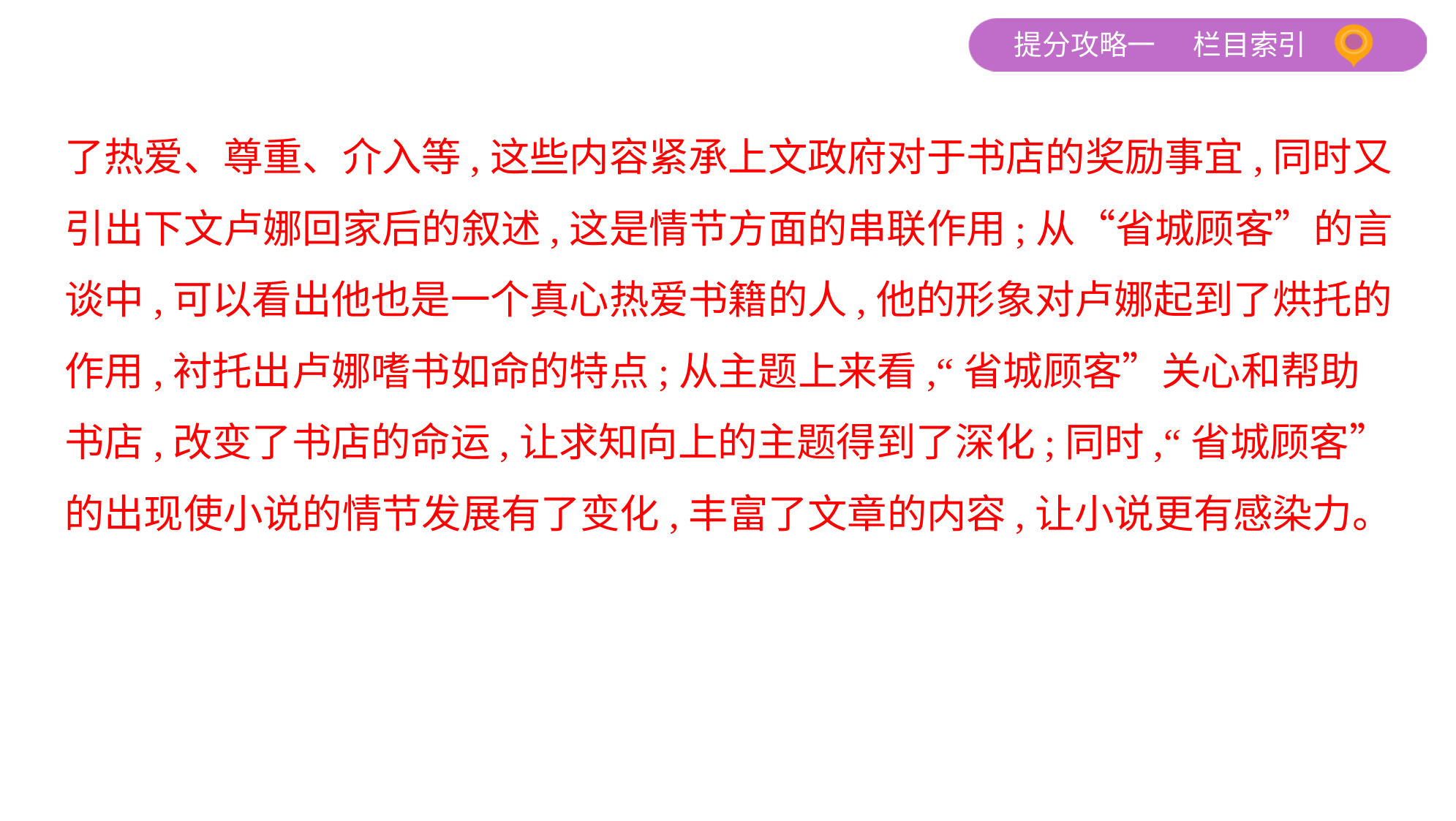

了热爱、尊重、介入等,这些内容紧承上文政府对于书店的奖励事宜,同时又
引出下文卢娜回家后的叙述,这是情节方面的串联作用;从“省城顾客”的言
谈中,可以看出他也是一个真心热爱书籍的人,他的形象对卢娜起到了烘托的
作用,衬托出卢娜嗜书如命的特点;从主题上来看,“省城顾客”关心和帮助
书店,改变了书店的命运,让求知向上的主题得到了深化;同时,“省城顾客”
的出现使小说的情节发展有了变化,丰富了文章的内容,让小说更有感染力。